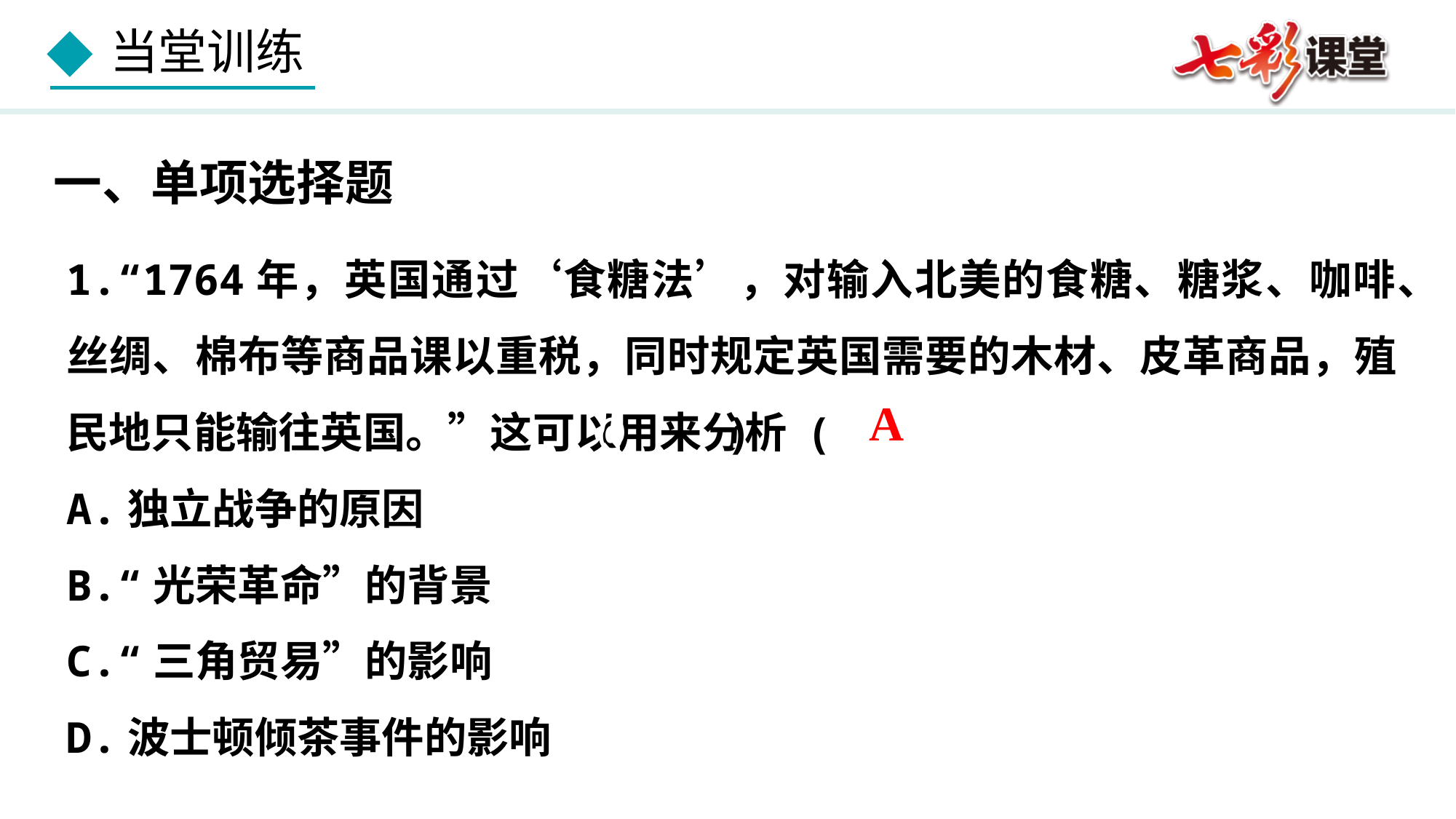

一、单项选择题
1.“1764年，英国通过‘食糖法’，对输入北美的食糖、糖浆、咖啡、丝绸、棉布等商品课以重税，同时规定英国需要的木材、皮革商品，殖民地只能输往英国。”这可以用来分析 ( @1@    )
A.独立战争的原因
B.“光荣革命”的背景
C.“三角贸易”的影响
D.波士顿倾茶事件的影响
A